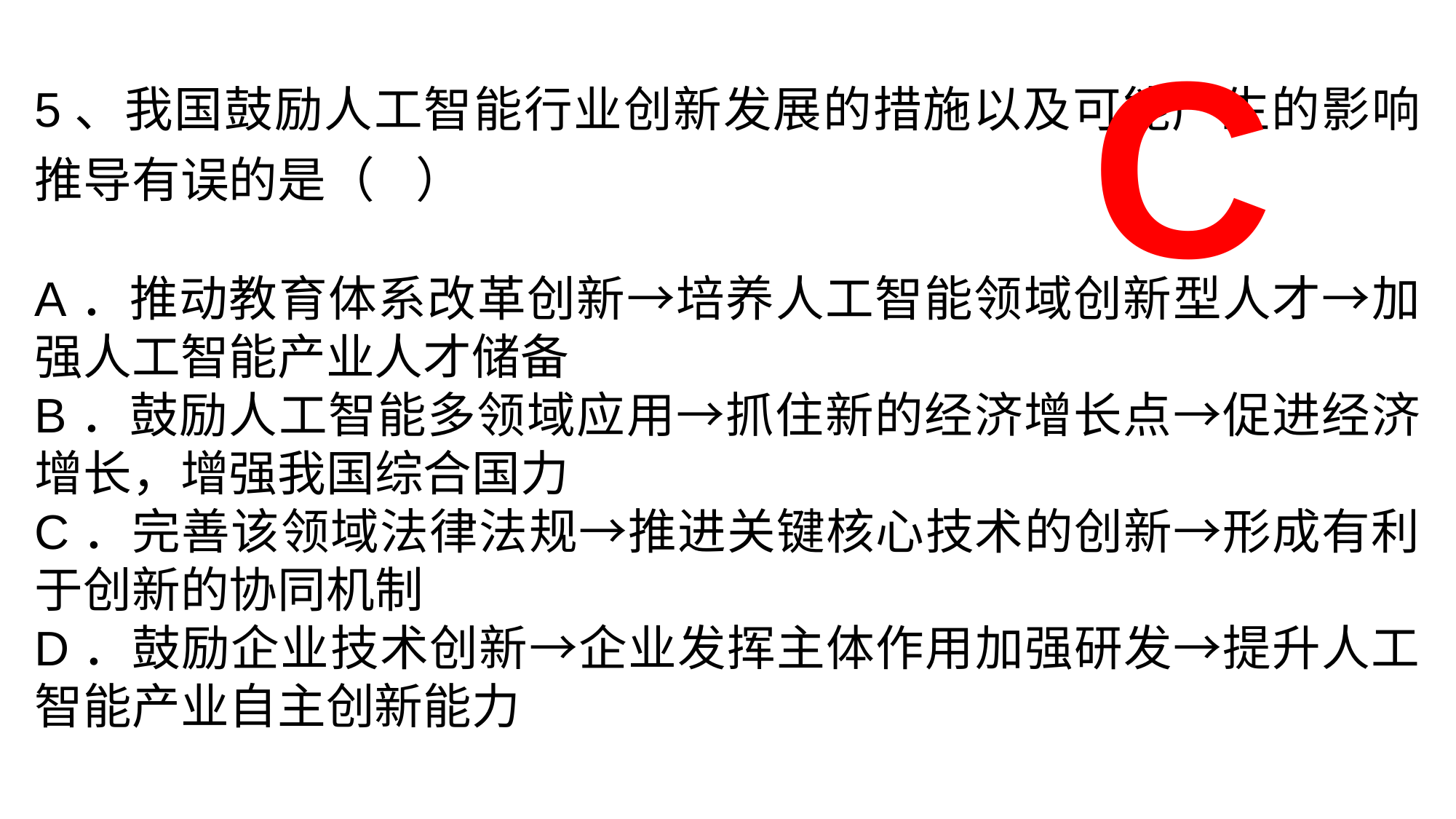

C
5、我国鼓励人工智能行业创新发展的措施以及可能产生的影响推导有误的是（   ）

A．推动教育体系改革创新→培养人工智能领域创新型人才→加强人工智能产业人才储备
B．鼓励人工智能多领域应用→抓住新的经济增长点→促进经济增长，增强我国综合国力
C．完善该领域法律法规→推进关键核心技术的创新→形成有利于创新的协同机制
D．鼓励企业技术创新→企业发挥主体作用加强研发→提升人工智能产业自主创新能力